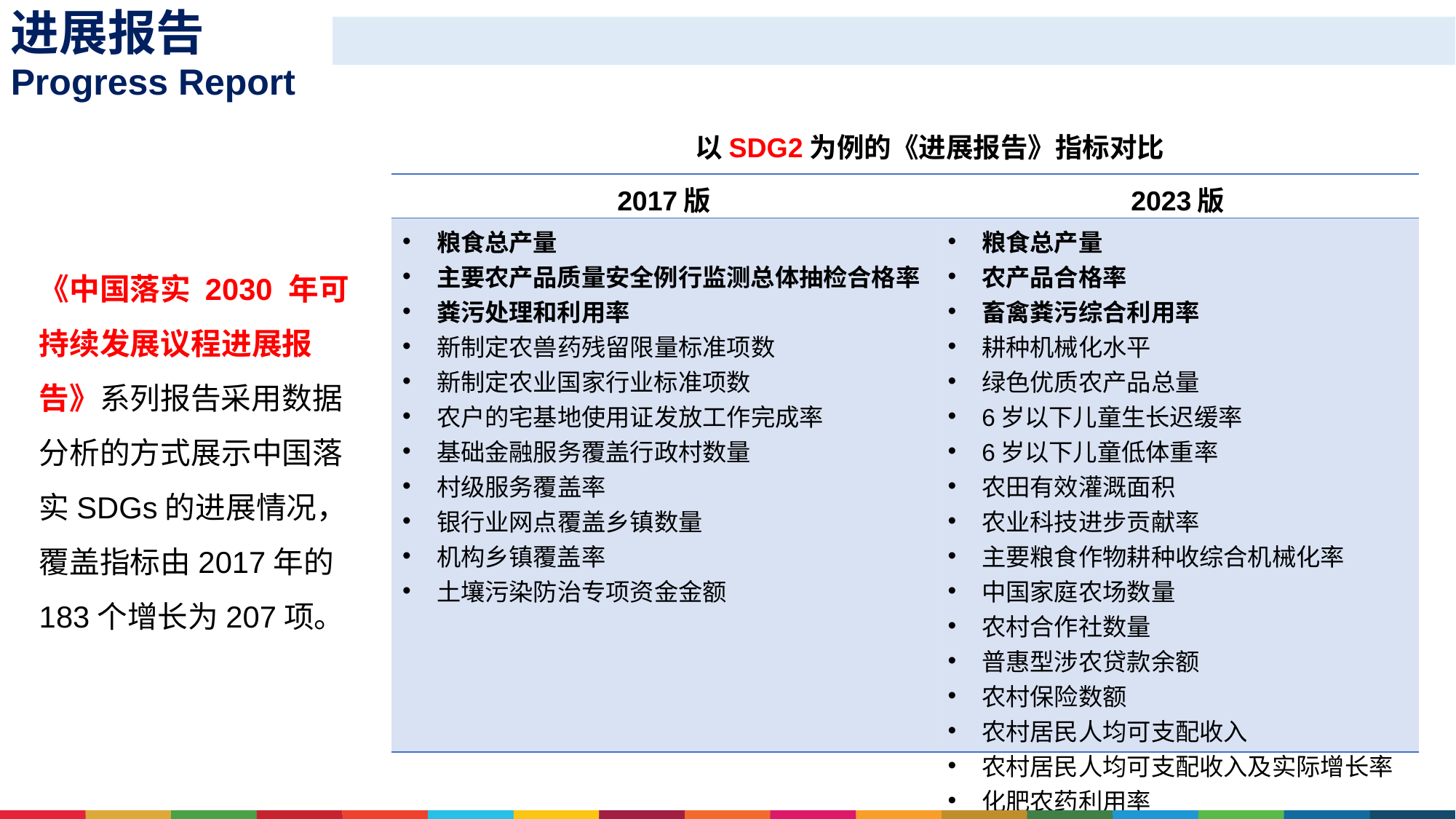

进展报告
Progress Report

以SDG2为例的《进展报告》指标对比
| 2017版 | 2023版 |
| --- | --- |
| 粮食总产量 主要农产品质量安全例行监测总体抽检合格率 粪污处理和利用率 新制定农兽药残留限量标准项数 新制定农业国家行业标准项数 农户的宅基地使用证发放工作完成率 基础金融服务覆盖行政村数量 村级服务覆盖率 银行业网点覆盖乡镇数量 机构乡镇覆盖率 土壤污染防治专项资金金额 | 粮食总产量 农产品合格率 畜禽粪污综合利用率 耕种机械化水平 绿色优质农产品总量 6岁以下儿童生长迟缓率 6岁以下儿童低体重率 农田有效灌溉面积 农业科技进步贡献率 主要粮食作物耕种收综合机械化率 中国家庭农场数量 农村合作社数量 普惠型涉农贷款余额 农村保险数额 农村居民人均可支配收入 农村居民人均可支配收入及实际增长率 化肥农药利用率 农作物种源自给率 |
《中国落实 2030 年可持续发展议程进展报告》系列报告采用数据分析的方式展示中国落实SDGs的进展情况，覆盖指标由2017年的183个增长为207项。
15